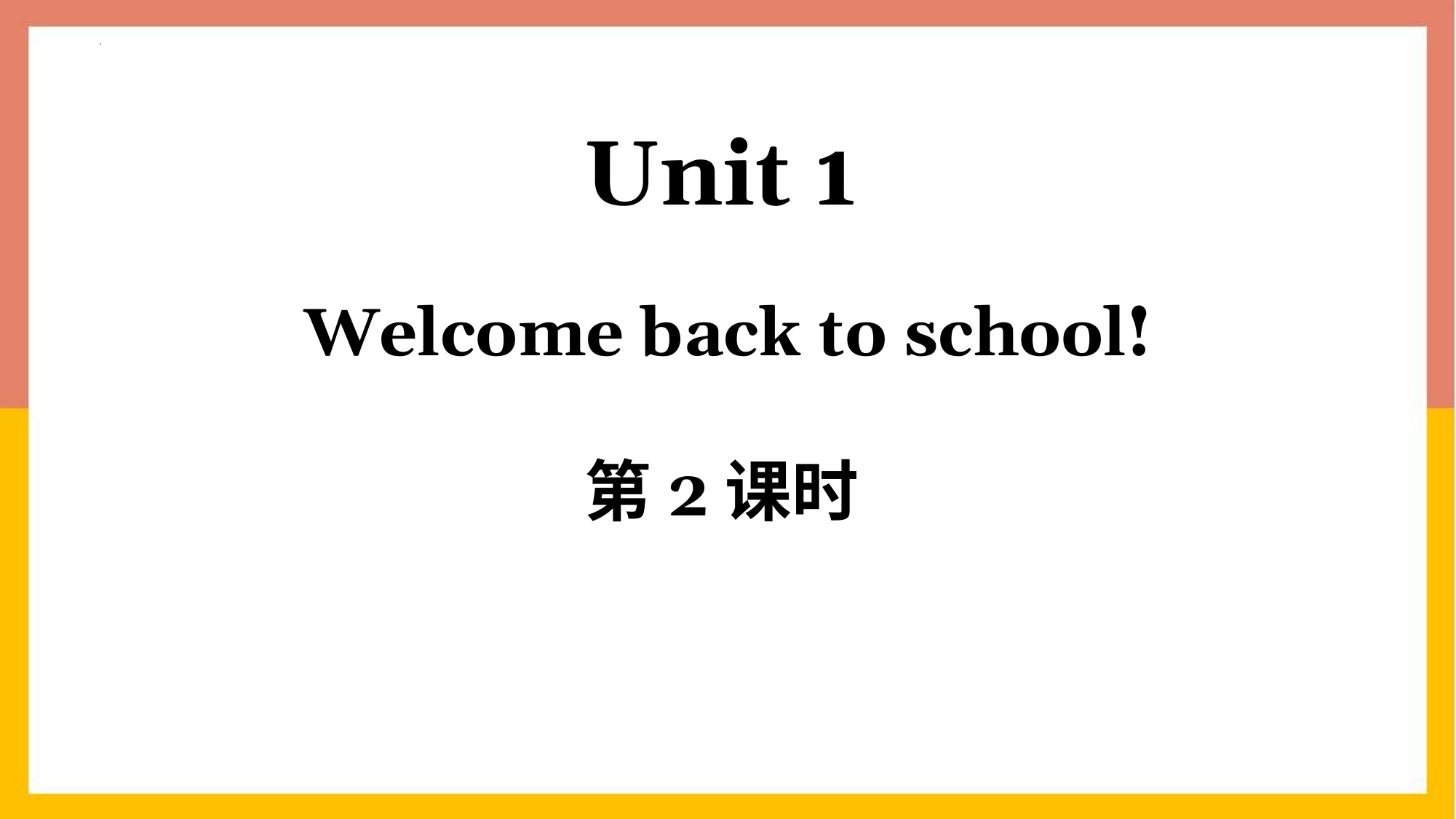

Unit 1

 Welcome back to school!

第2课时